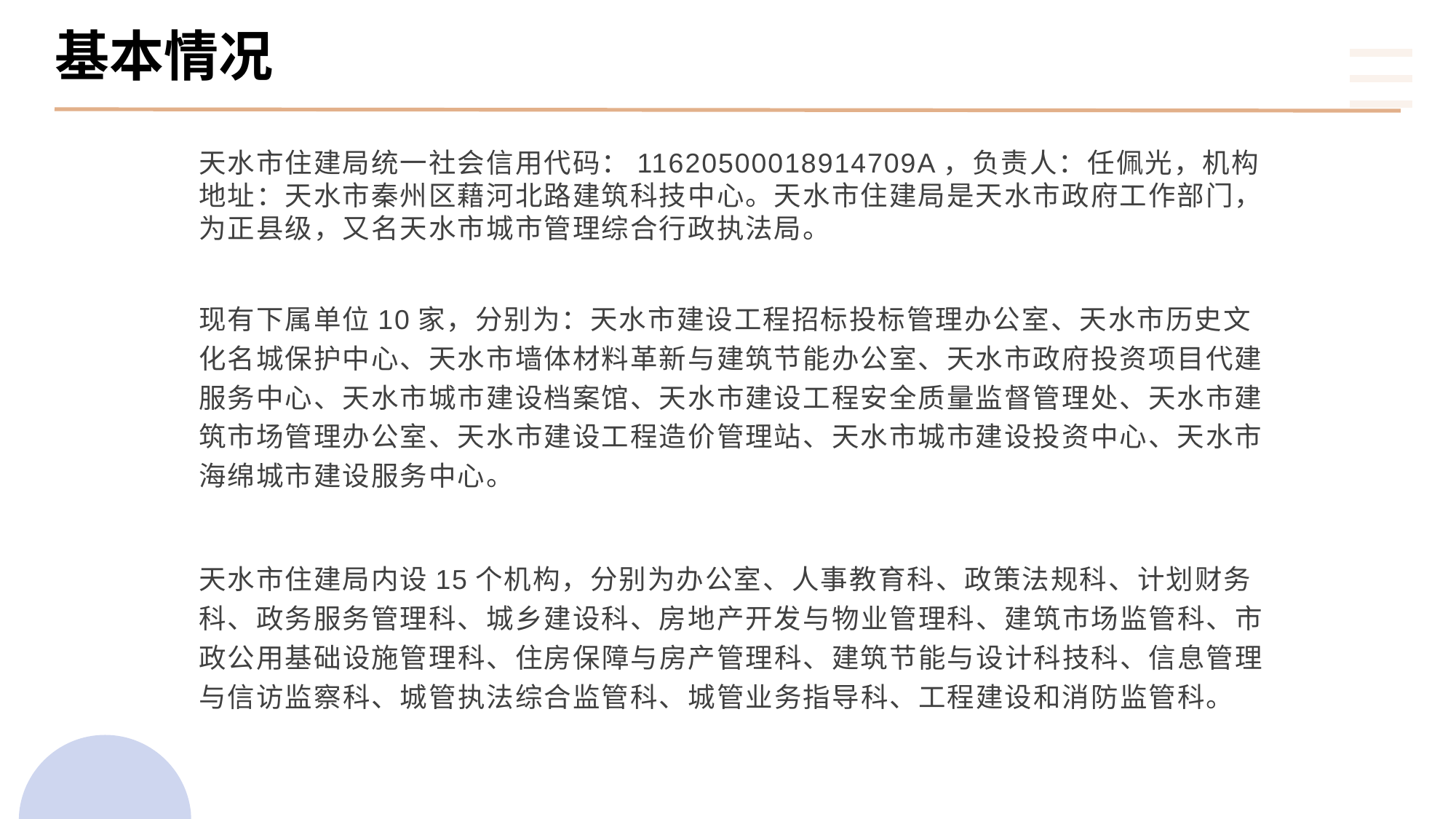

基本情况
天水市住建局统一社会信用代码：11620500018914709A，负责人：任佩光，机构地址：天水市秦州区藉河北路建筑科技中心。天水市住建局是天水市政府工作部门，为正县级，又名天水市城市管理综合行政执法局。

现有下属单位10家，分别为：天水市建设工程招标投标管理办公室、天水市历史文化名城保护中心、天水市墙体材料革新与建筑节能办公室、天水市政府投资项目代建服务中心、天水市城市建设档案馆、天水市建设工程安全质量监督管理处、天水市建筑市场管理办公室、天水市建设工程造价管理站、天水市城市建设投资中心、天水市海绵城市建设服务中心。

天水市住建局内设15个机构，分别为办公室、人事教育科、政策法规科、计划财务科、政务服务管理科、城乡建设科、房地产开发与物业管理科、建筑市场监管科、市政公用基础设施管理科、住房保障与房产管理科、建筑节能与设计科技科、信息管理与信访监察科、城管执法综合监管科、城管业务指导科、工程建设和消防监管科。